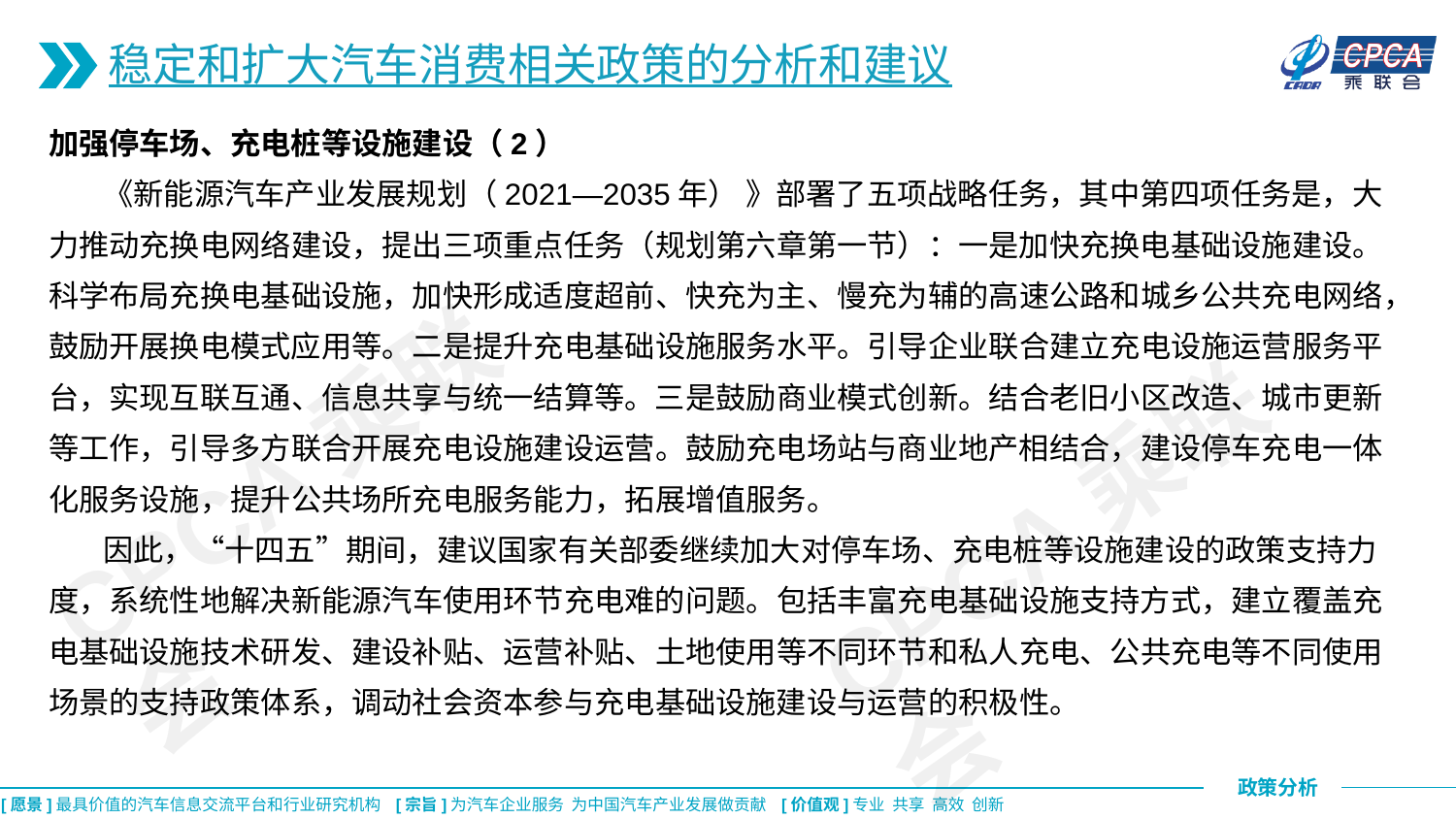

稳定和扩大汽车消费相关政策的分析和建议
加强停车场、充电桩等设施建设（2）
       《新能源汽车产业发展规划（2021—2035年） 》部署了五项战略任务，其中第四项任务是，大力推动充换电网络建设，提出三项重点任务（规划第六章第一节）：一是加快充换电基础设施建设。科学布局充换电基础设施，加快形成适度超前、快充为主、慢充为辅的高速公路和城乡公共充电网络，鼓励开展换电模式应用等。二是提升充电基础设施服务水平。引导企业联合建立充电设施运营服务平台，实现互联互通、信息共享与统一结算等。三是鼓励商业模式创新。结合老旧小区改造、城市更新等工作，引导多方联合开展充电设施建设运营。鼓励充电场站与商业地产相结合，建设停车充电一体化服务设施，提升公共场所充电服务能力，拓展增值服务。
       因此，“十四五”期间，建议国家有关部委继续加大对停车场、充电桩等设施建设的政策支持力度，系统性地解决新能源汽车使用环节充电难的问题。包括丰富充电基础设施支持方式，建立覆盖充电基础设施技术研发、建设补贴、运营补贴、土地使用等不同环节和私人充电、公共充电等不同使用场景的支持政策体系，调动社会资本参与充电基础设施建设与运营的积极性。
CPCA乘联会
CPCA乘联会